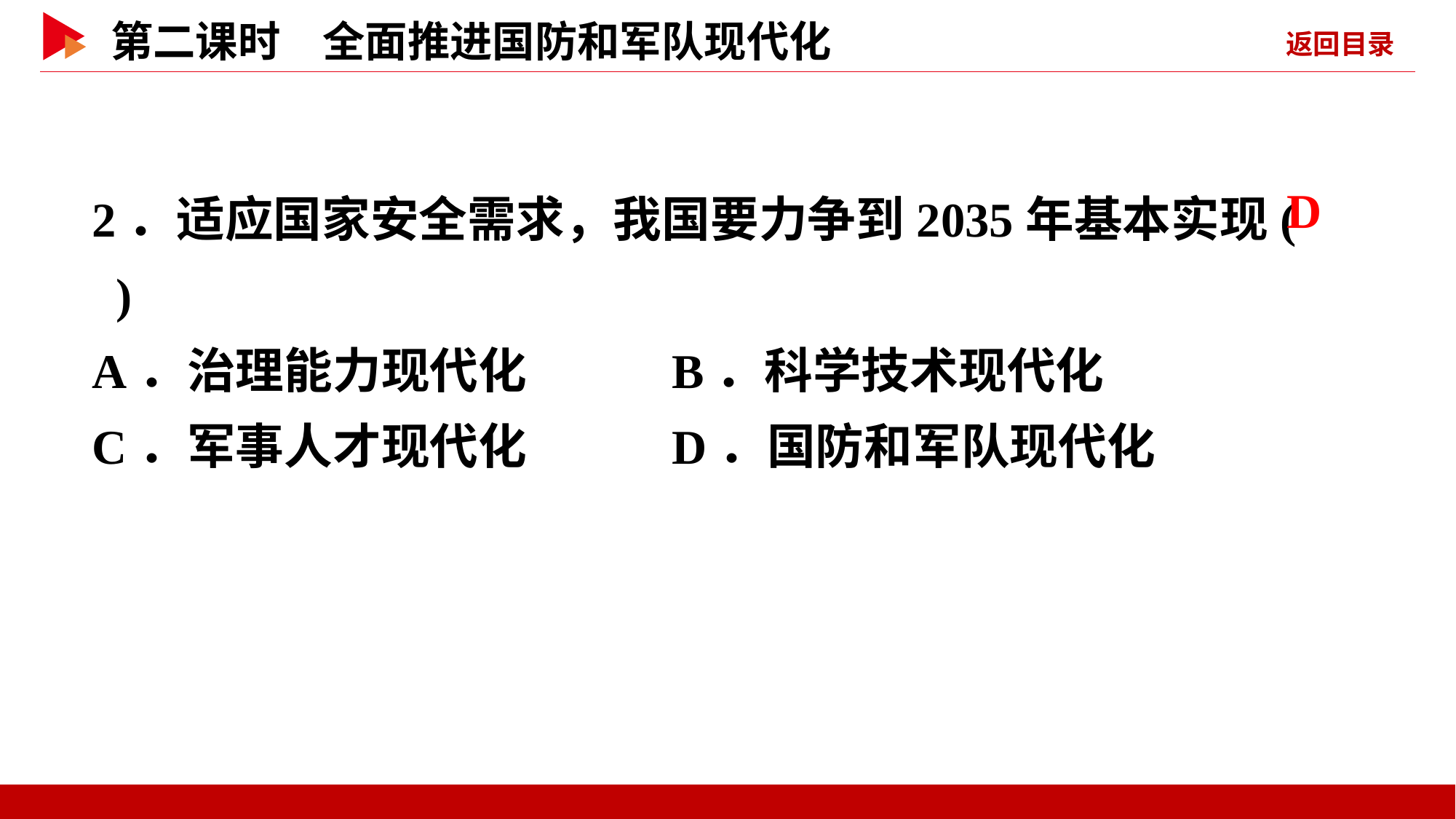

2．适应国家安全需求，我国要力争到2035年基本实现(        )
A．治理能力现代化            B．科学技术现代化
C．军事人才现代化            D．国防和军队现代化
   D